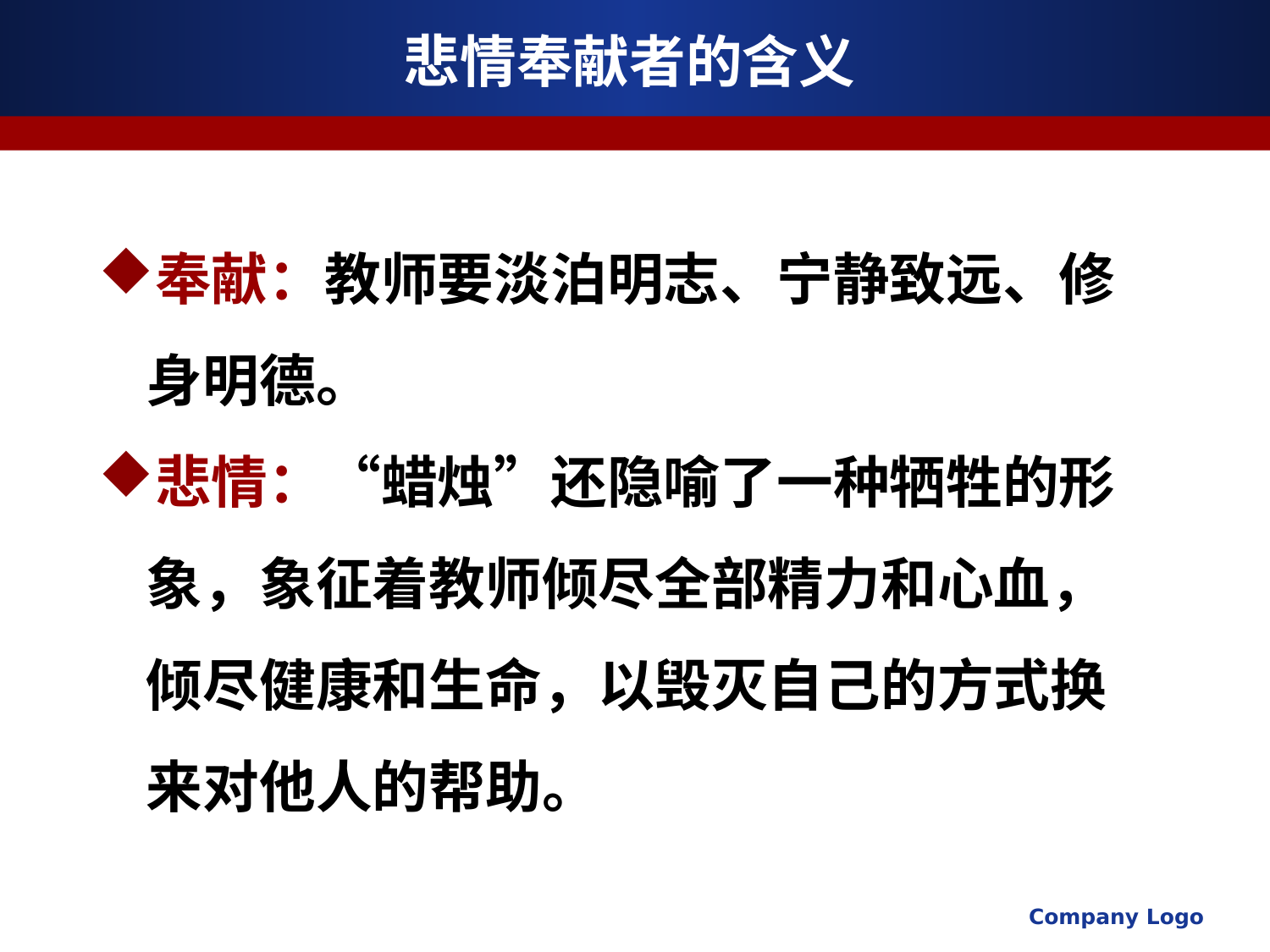

# 悲情奉献者的含义
奉献：教师要淡泊明志、宁静致远、修身明德。
悲情：“蜡烛”还隐喻了一种牺牲的形象，象征着教师倾尽全部精力和心血，倾尽健康和生命，以毁灭自己的方式换来对他人的帮助。
Company Logo